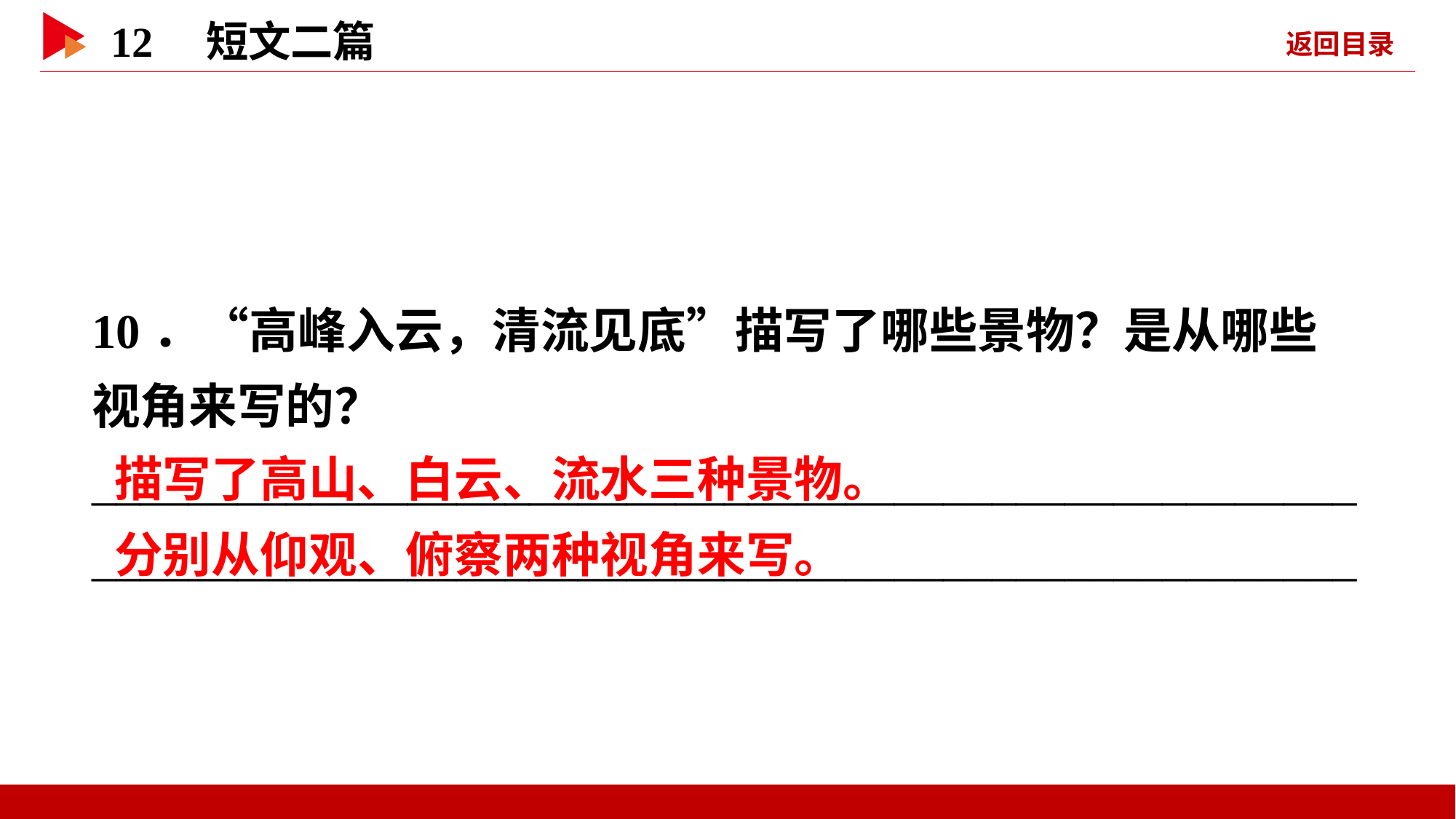

10．“高峰入云，清流见底”描写了哪些景物？是从哪些视角来写的？
________________________________________________________________________________________________________
 描写了高山、白云、流水三种景物。
 分别从仰观、俯察两种视角来写。